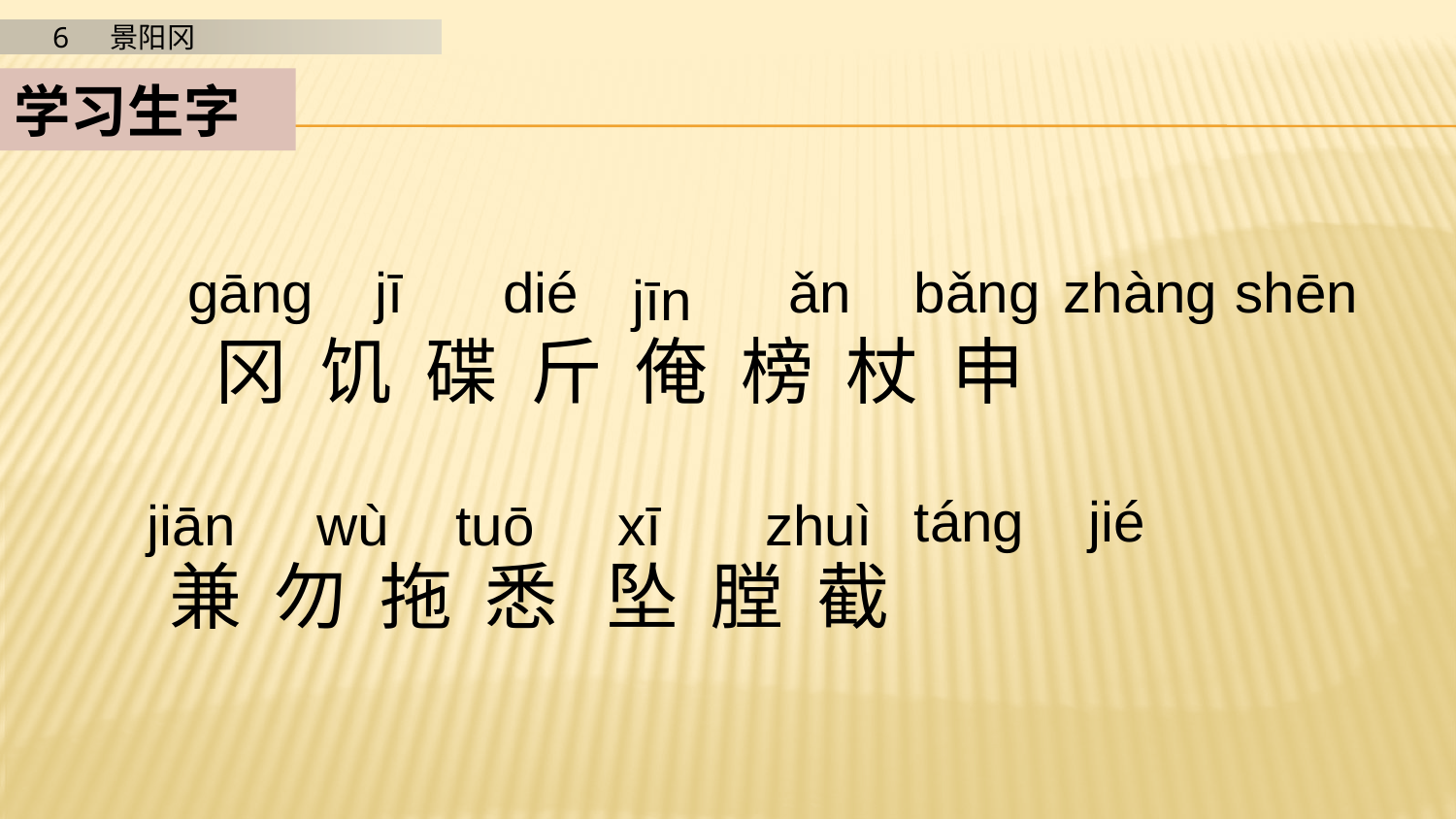

学习生字
gāng
jī
dié
ǎn
bǎng
zhàng
shēn
jīn
冈  饥  碟  斤  俺  榜  杖  申
táng
jié
jiān
wù
tuō
xī
zhuì
兼  勿  拖  悉   坠  膛  截